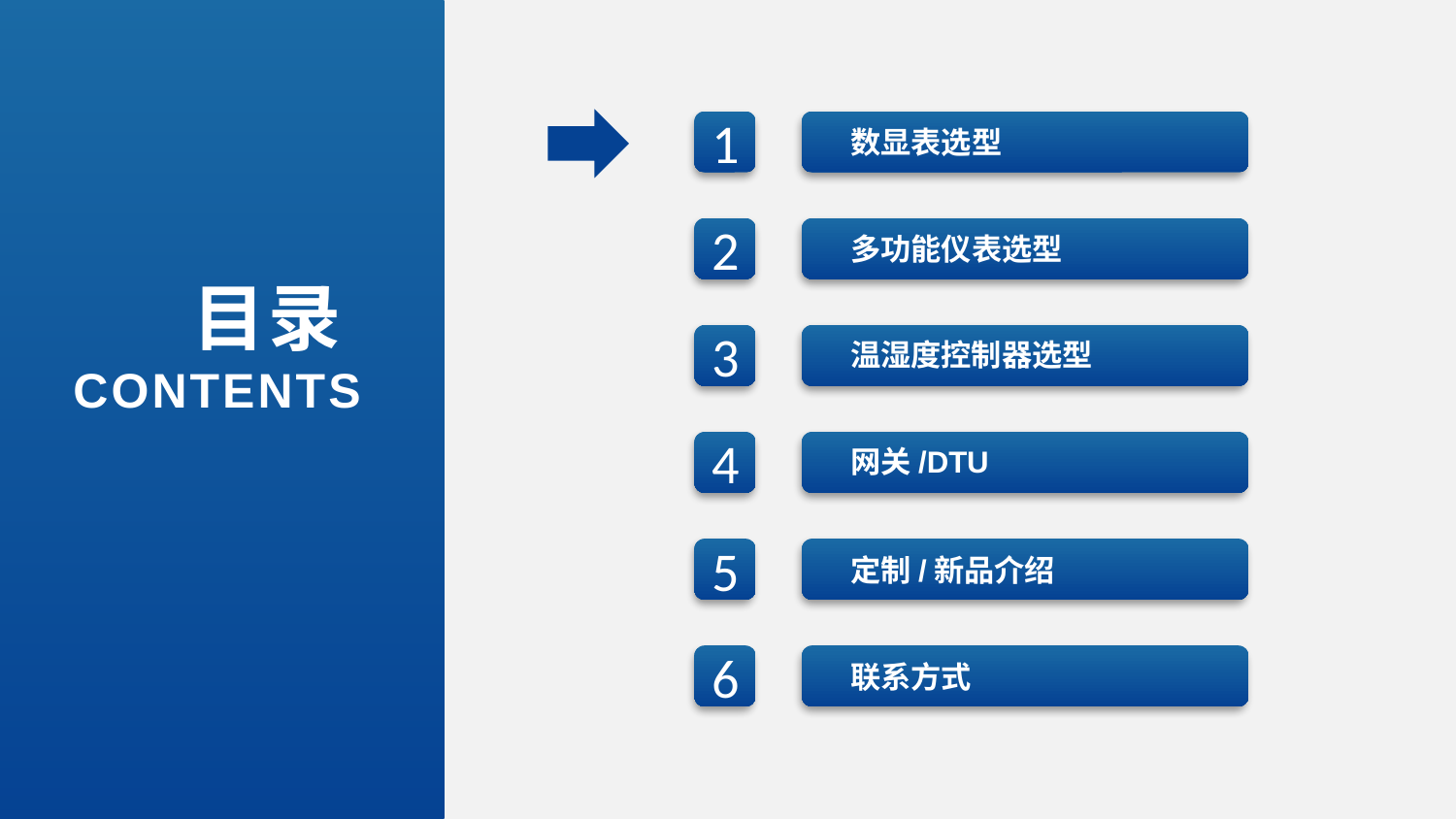

1

数显表选型
2

多功能仪表选型
目录
CONTENTS
3

温湿度控制器选型
4

网关/DTU
5

定制/新品介绍
6

联系方式